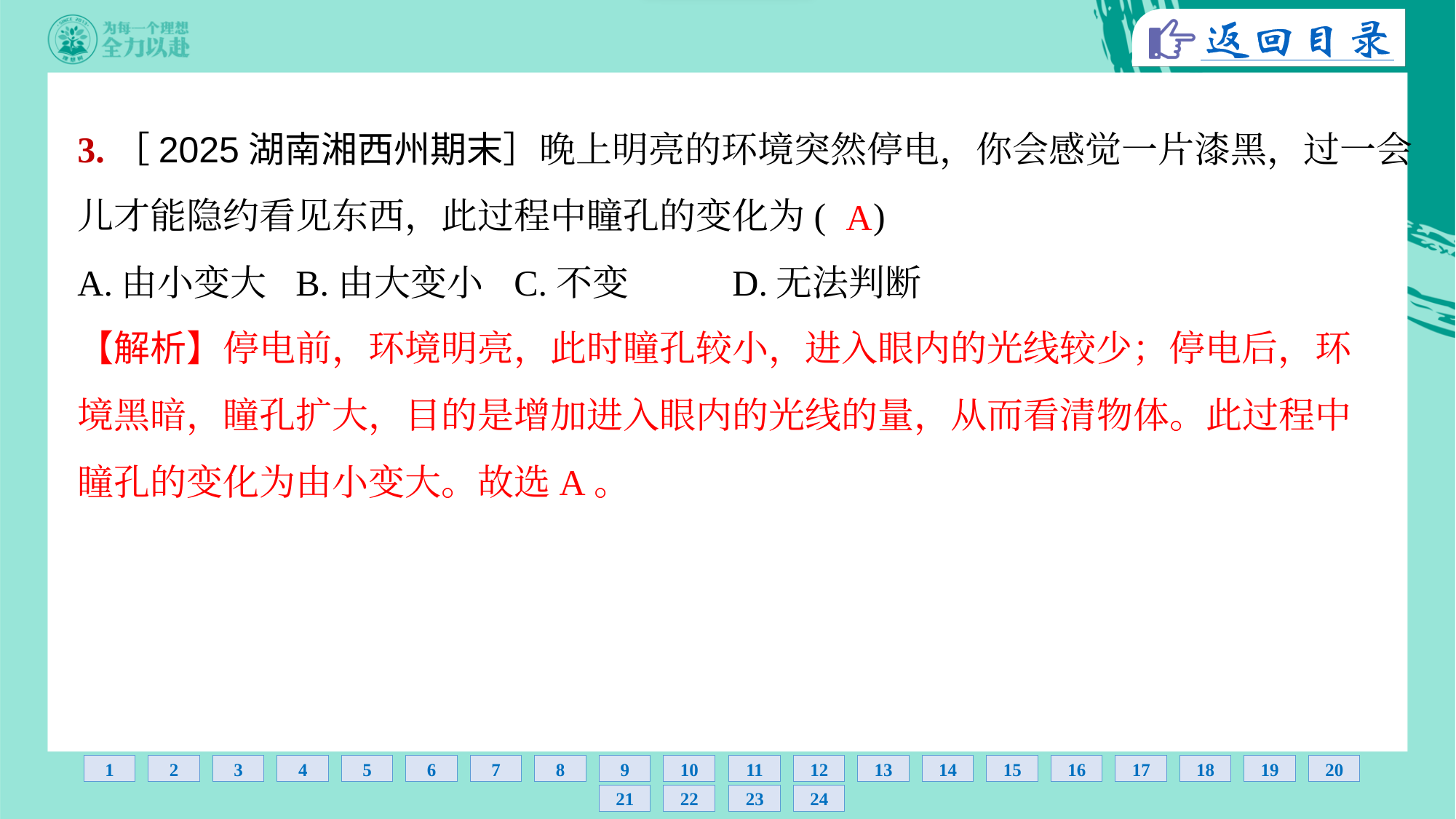

3.［2025湖南湘西州期末］晚上明亮的环境突然停电，你会感觉一片漆黑，过一会
儿才能隐约看见东西，此过程中瞳孔的变化为(     )
A
A.由小变大	B.由大变小	C.不变	D.无法判断
【解析】停电前，环境明亮，此时瞳孔较小，进入眼内的光线较少；停电后，环
境黑暗，瞳孔扩大，目的是增加进入眼内的光线的量，从而看清物体。此过程中
瞳孔的变化为由小变大。故选A。